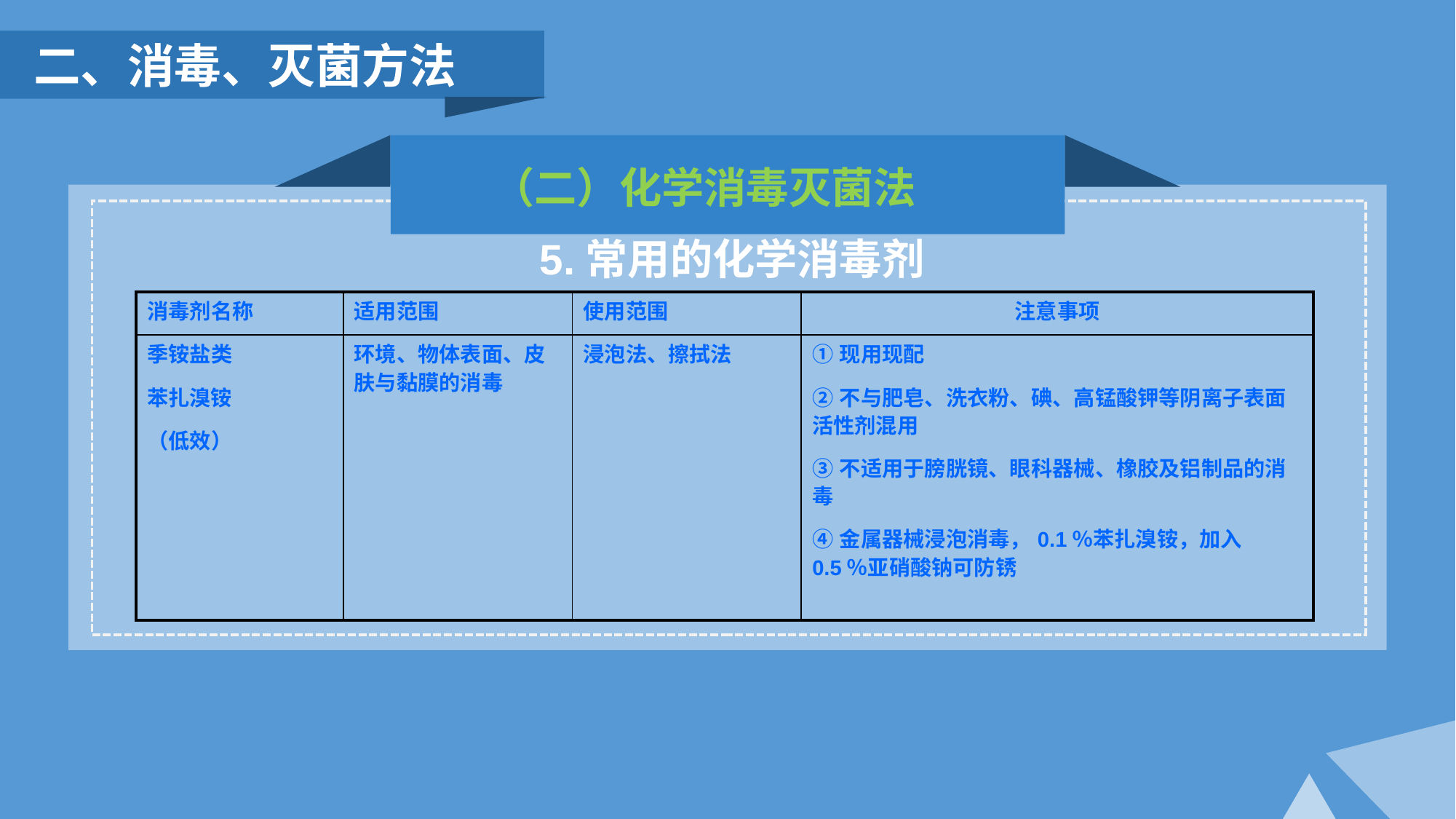

二、消毒、灭菌方法

（二）化学消毒灭菌法

5.常用的化学消毒剂
| 消毒剂名称 | 适用范围 | 使用范围 | 注意事项 |
| --- | --- | --- | --- |
| 季铵盐类 苯扎溴铵 （低效） | 环境、物体表面、皮肤与黏膜的消毒 | 浸泡法、擦拭法 | ①现用现配 ②不与肥皂、洗衣粉、碘、高锰酸钾等阴离子表面活性剂混用 ③不适用于膀胱镜、眼科器械、橡胶及铝制品的消毒 ④金属器械浸泡消毒，0.1％苯扎溴铵，加入0.5％亚硝酸钠可防锈 |